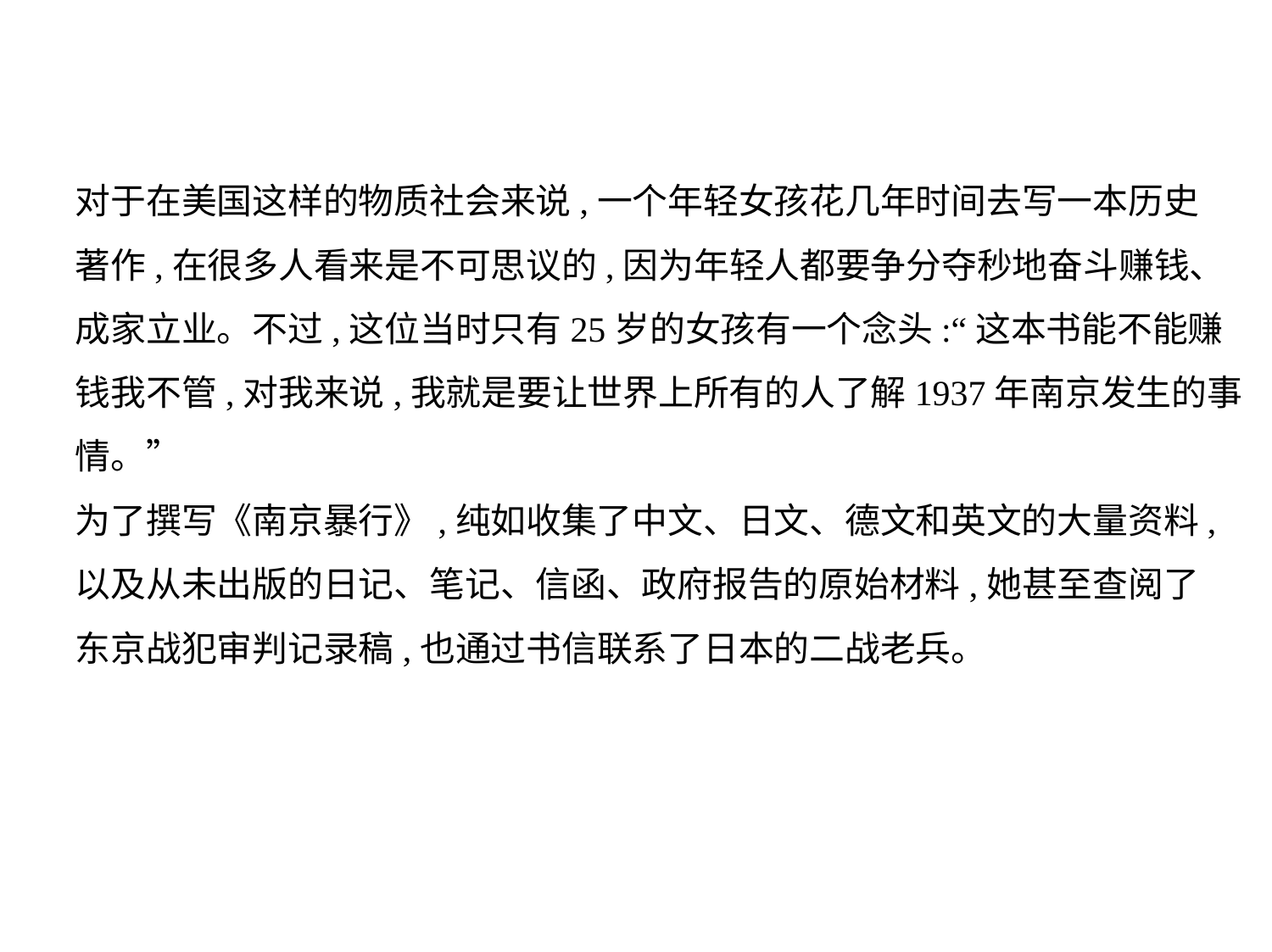

对于在美国这样的物质社会来说,一个年轻女孩花几年时间去写一本历史
著作,在很多人看来是不可思议的,因为年轻人都要争分夺秒地奋斗赚钱、
成家立业。不过,这位当时只有25岁的女孩有一个念头:“这本书能不能赚
钱我不管,对我来说,我就是要让世界上所有的人了解1937年南京发生的事
情。”
为了撰写《南京暴行》,纯如收集了中文、日文、德文和英文的大量资料,
以及从未出版的日记、笔记、信函、政府报告的原始材料,她甚至查阅了
东京战犯审判记录稿,也通过书信联系了日本的二战老兵。